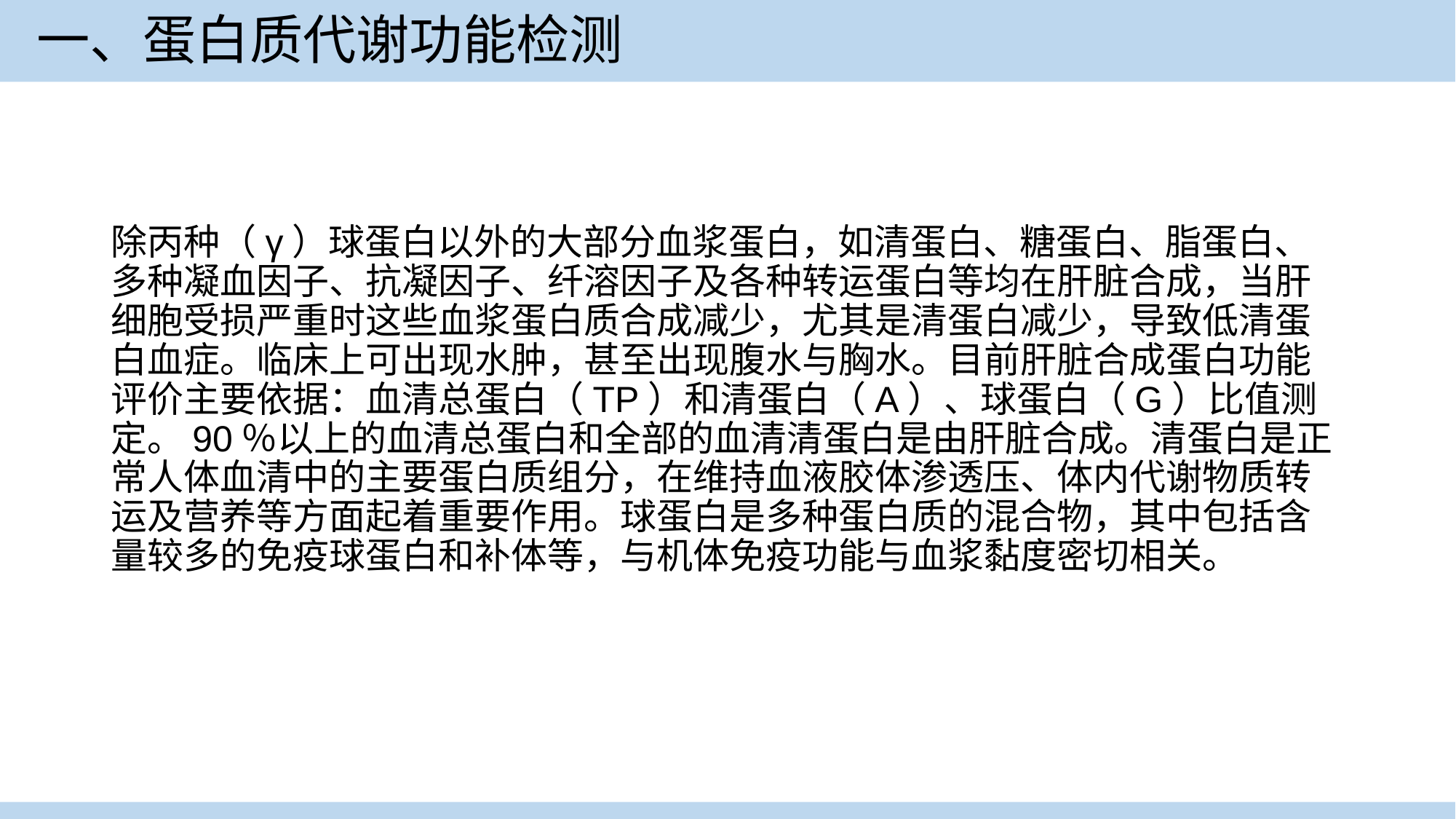

一、蛋白质代谢功能检测
除丙种（γ）球蛋白以外的大部分血浆蛋白，如清蛋白、糖蛋白、脂蛋白、多种凝血因子、抗凝因子、纤溶因子及各种转运蛋白等均在肝脏合成，当肝细胞受损严重时这些血浆蛋白质合成减少，尤其是清蛋白减少，导致低清蛋白血症。临床上可出现水肿，甚至出现腹水与胸水。目前肝脏合成蛋白功能评价主要依据：血清总蛋白（TP）和清蛋白（A）、球蛋白（G）比值测定。90％以上的血清总蛋白和全部的血清清蛋白是由肝脏合成。清蛋白是正常人体血清中的主要蛋白质组分，在维持血液胶体渗透压、体内代谢物质转运及营养等方面起着重要作用。球蛋白是多种蛋白质的混合物，其中包括含量较多的免疫球蛋白和补体等，与机体免疫功能与血浆黏度密切相关。